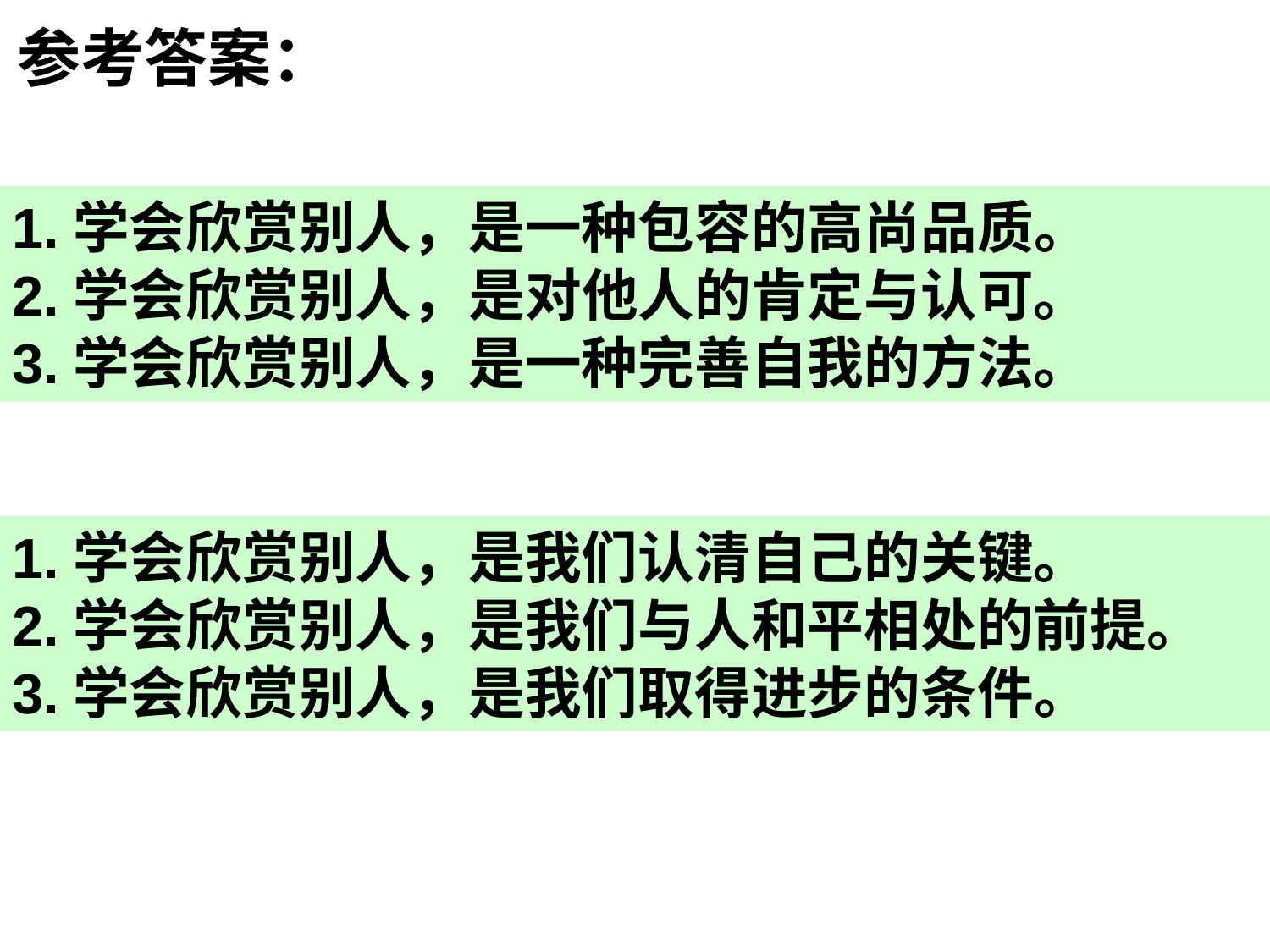

参考答案：

1.学会欣赏别人，是一种包容的高尚品质。
2.学会欣赏别人，是对他人的肯定与认可。
3.学会欣赏别人，是一种完善自我的方法。
1.学会欣赏别人，是我们认清自己的关键。
2.学会欣赏别人，是我们与人和平相处的前提。
3.学会欣赏别人，是我们取得进步的条件。